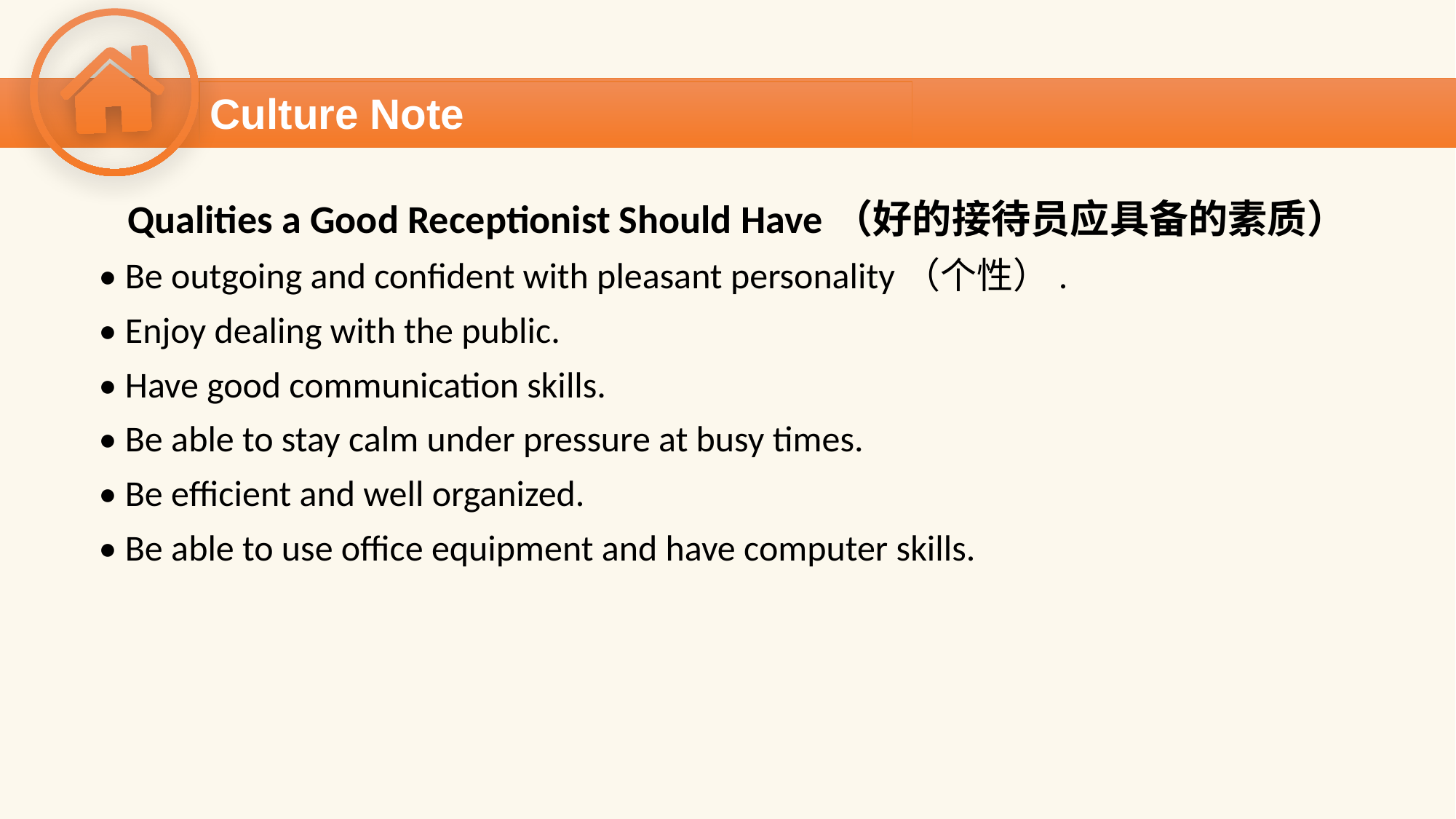

Culture Note
  Qualities a Good Receptionist Should Have（好的接待员应具备的素质）
      • Be outgoing and confident with pleasant personality（个性）.
      • Enjoy dealing with the public.
      • Have good communication skills.
      • Be able to stay calm under pressure at busy times.
      • Be efficient and well organized.
      • Be able to use office equipment and have computer skills.